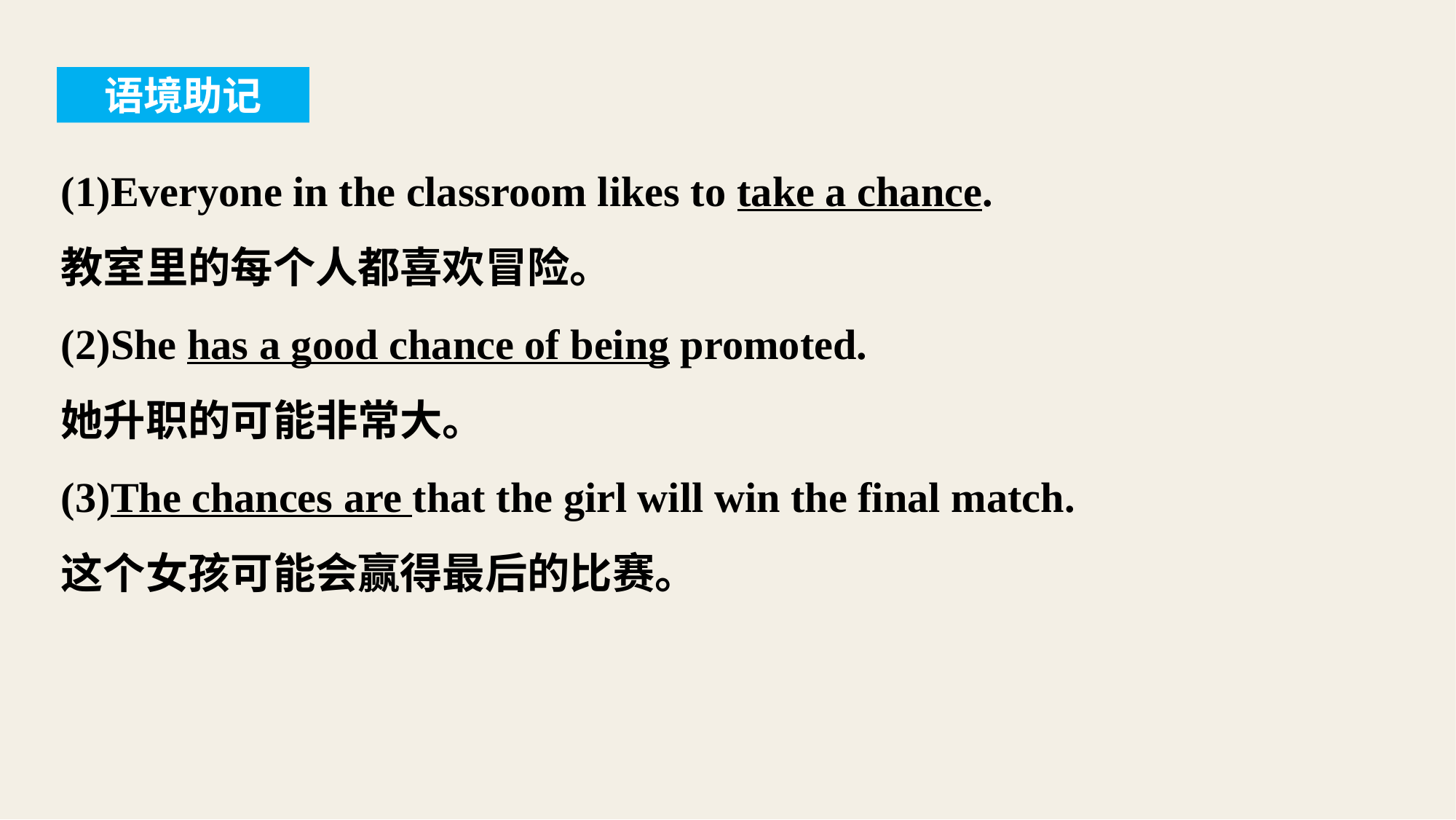

语境助记
(1)Everyone in the classroom likes to take a chance.
教室里的每个人都喜欢冒险。
(2)She has a good chance of being promoted.
她升职的可能非常大。
(3)The chances are that the girl will win the final match.
这个女孩可能会赢得最后的比赛。